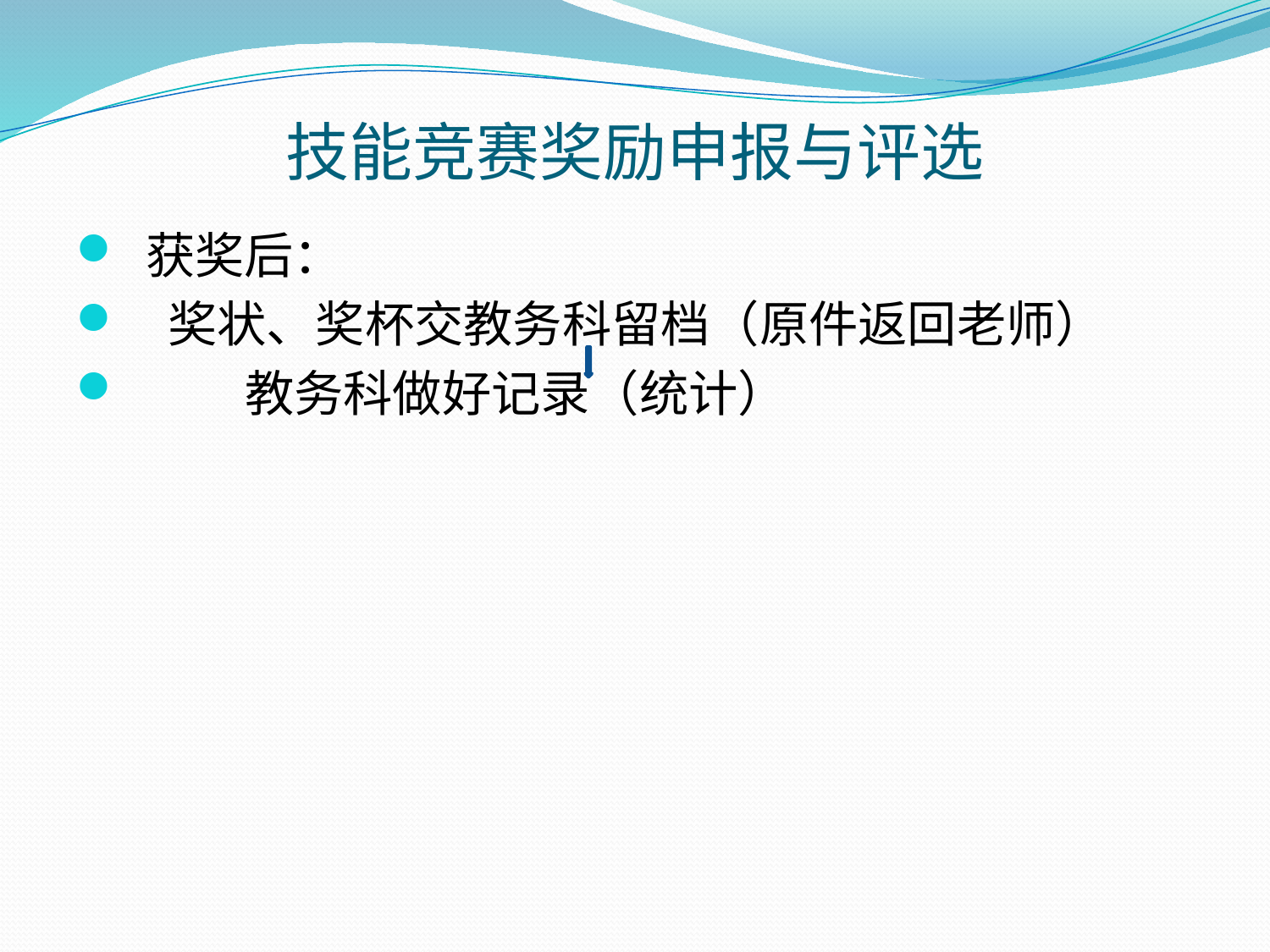

# 技能竞赛奖励申报与评选
 获奖后：
   奖状、奖杯交教务科留档（原件返回老师）
          教务科做好记录（统计）